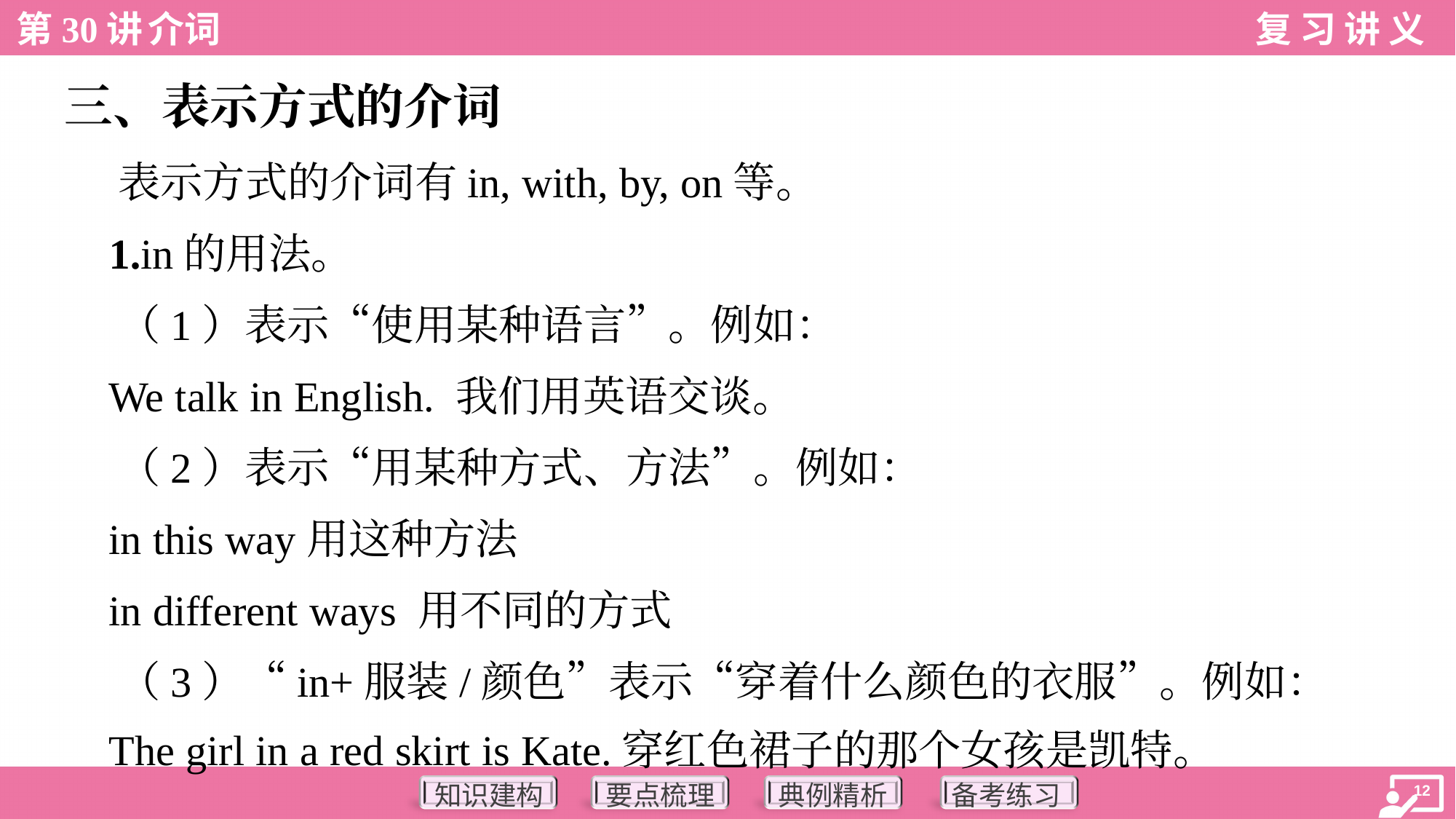

三、表示方式的介词
    表示方式的介词有in, with, by, on等。
    1.in的用法。
    （1）表示“使用某种语言”。例如：
    We talk in English. 我们用英语交谈。
    （2）表示“用某种方式、方法”。例如：
    in this way用这种方法
    in different ways 用不同的方式
    （3）“in+服装/颜色”表示“穿着什么颜色的衣服”。例如：
    The girl in a red skirt is Kate.穿红色裙子的那个女孩是凯特。